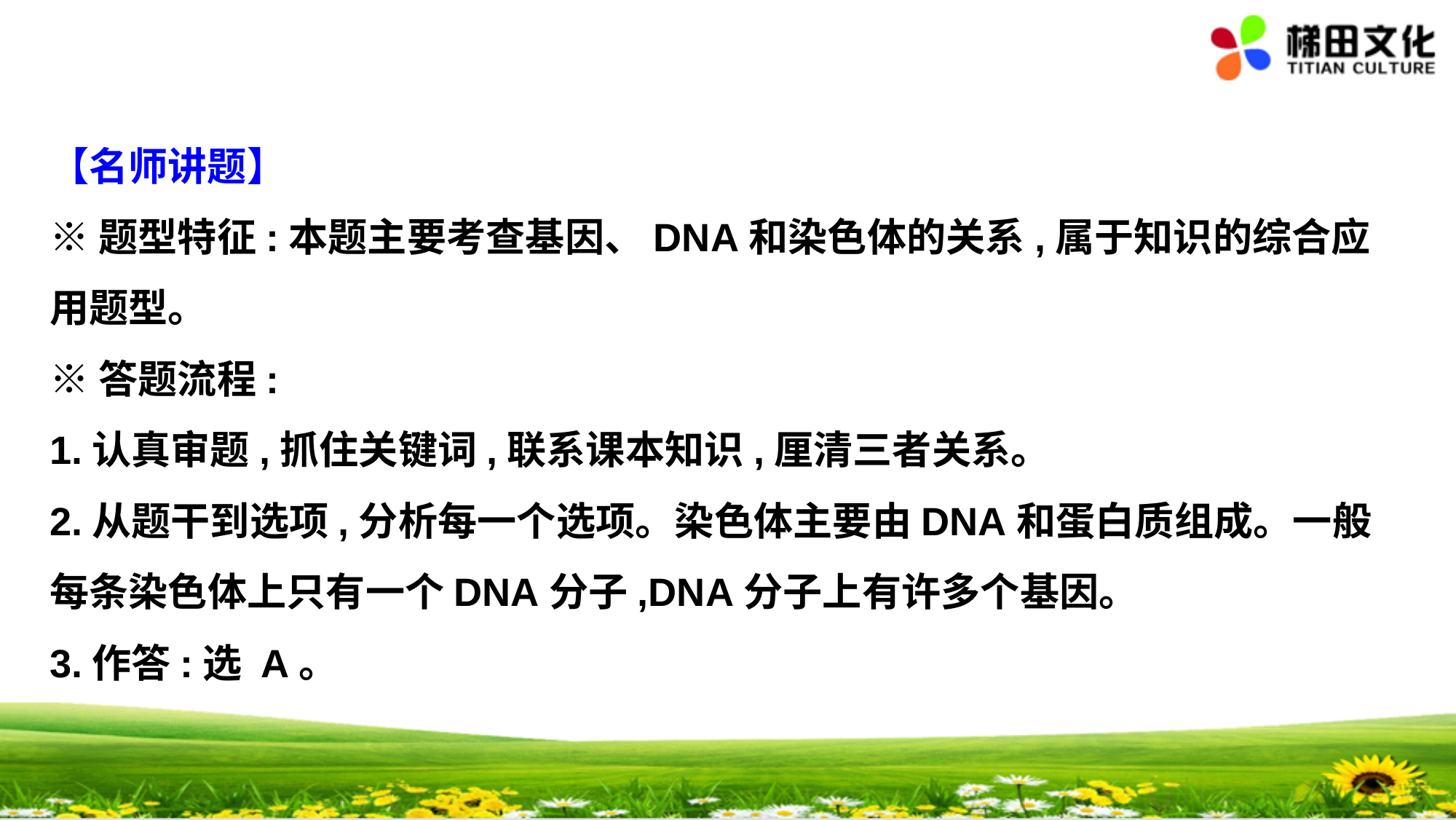

【名师讲题】
※题型特征:本题主要考查基因、DNA和染色体的关系,属于知识的综合应用题型。
※答题流程:
1.认真审题,抓住关键词,联系课本知识,厘清三者关系。
2.从题干到选项,分析每一个选项。染色体主要由DNA和蛋白质组成。一般每条染色体上只有一个DNA分子,DNA分子上有许多个基因。
3.作答:选 A。